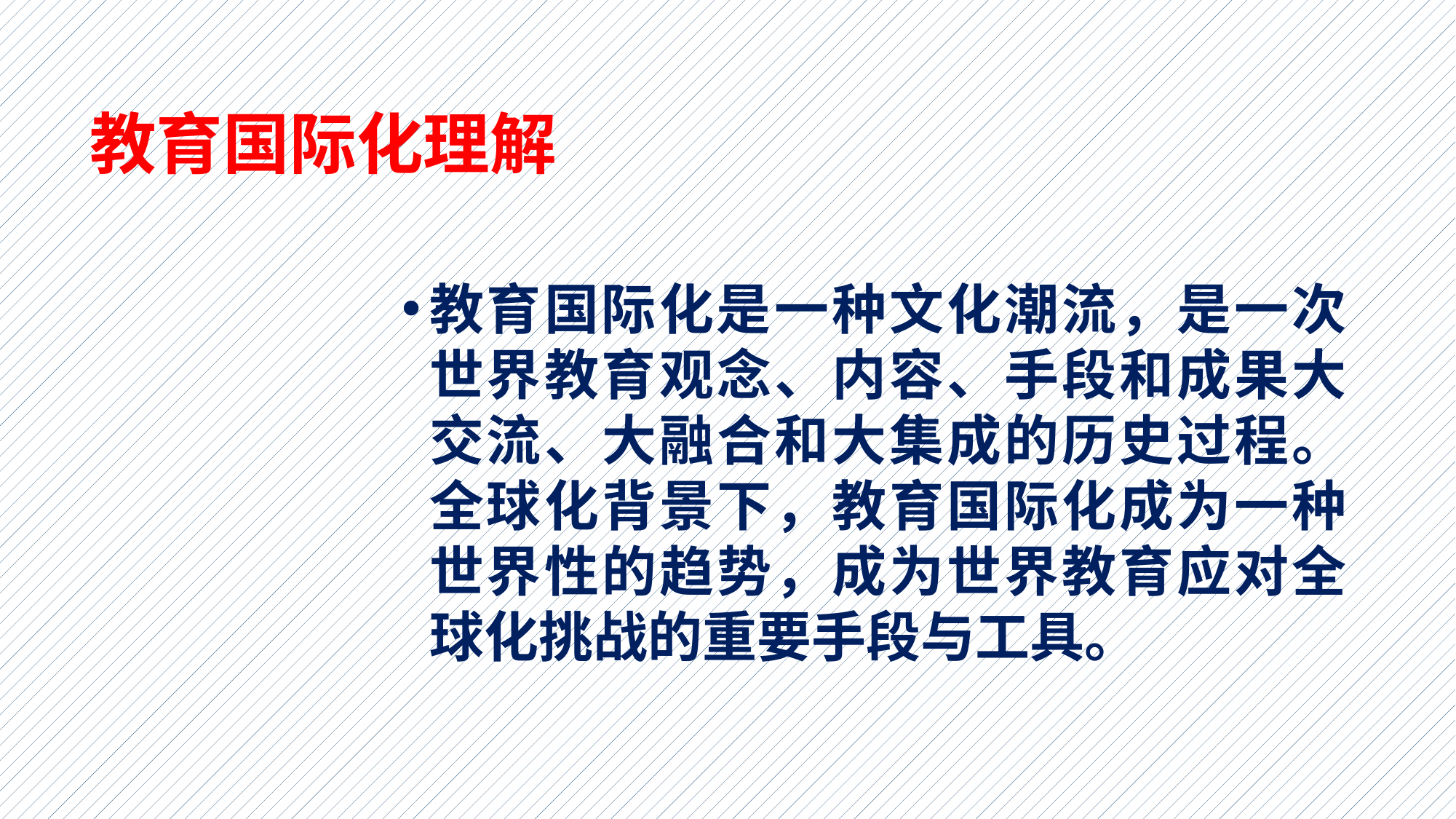

教育国际化理解
教育国际化是一种文化潮流，是一次世界教育观念、内容、手段和成果大交流、大融合和大集成的历史过程。全球化背景下，教育国际化成为一种世界性的趋势，成为世界教育应对全球化挑战的重要手段与工具。